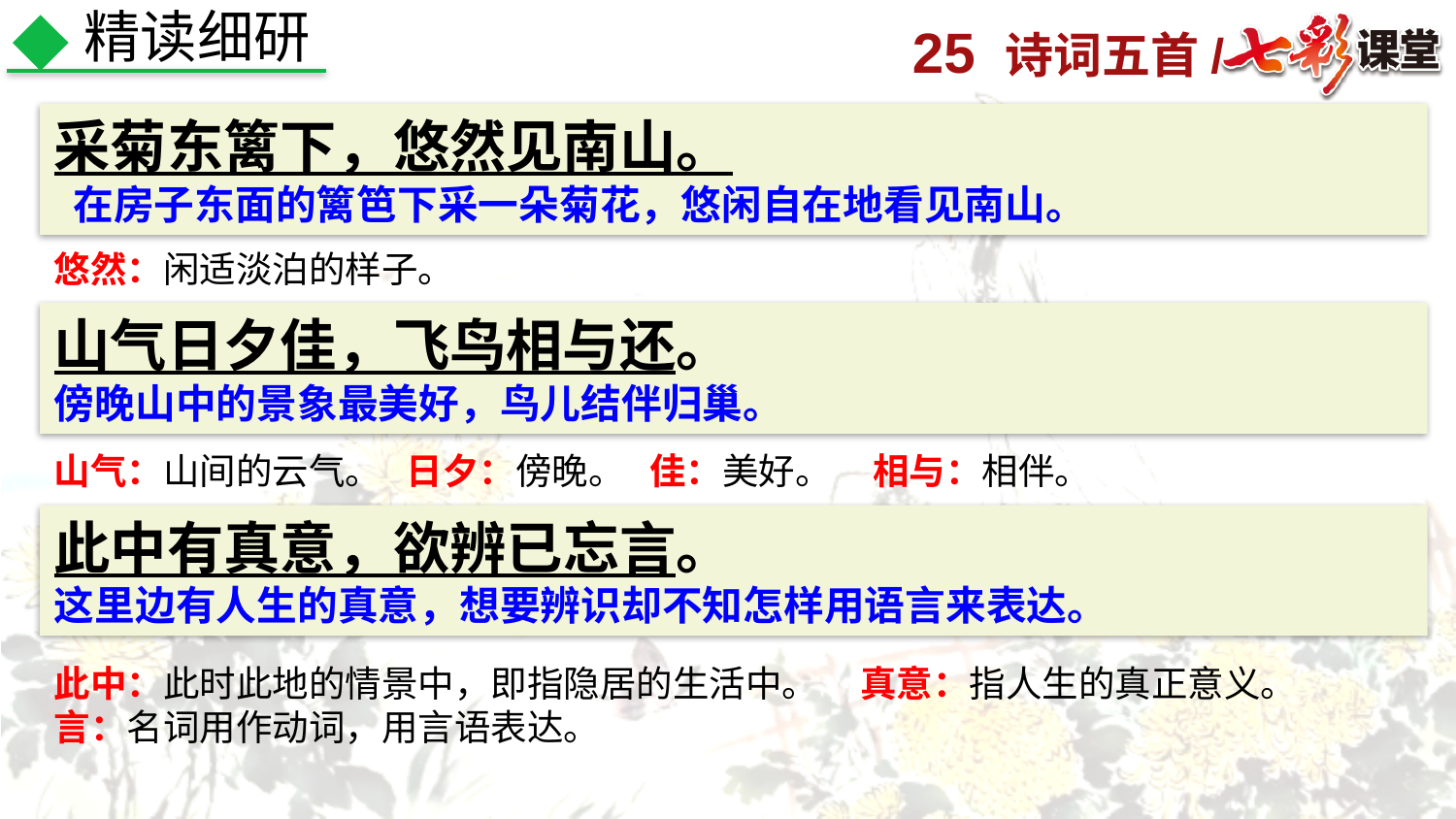

精读细研

采菊东篱下，悠然见南山。
 在房子东面的篱笆下采一朵菊花，悠闲自在地看见南山。
悠然：闲适淡泊的样子。
山气日夕佳，飞鸟相与还。
傍晚山中的景象最美好，鸟儿结伴归巢。
山气：山间的云气。   日夕：傍晚。   佳：美好。     相与：相伴。
此中有真意，欲辨已忘言。
这里边有人生的真意，想要辨识却不知怎样用语言来表达。
此中：此时此地的情景中，即指隐居的生活中。     真意：指人生的真正意义。
言：名词用作动词，用言语表达。